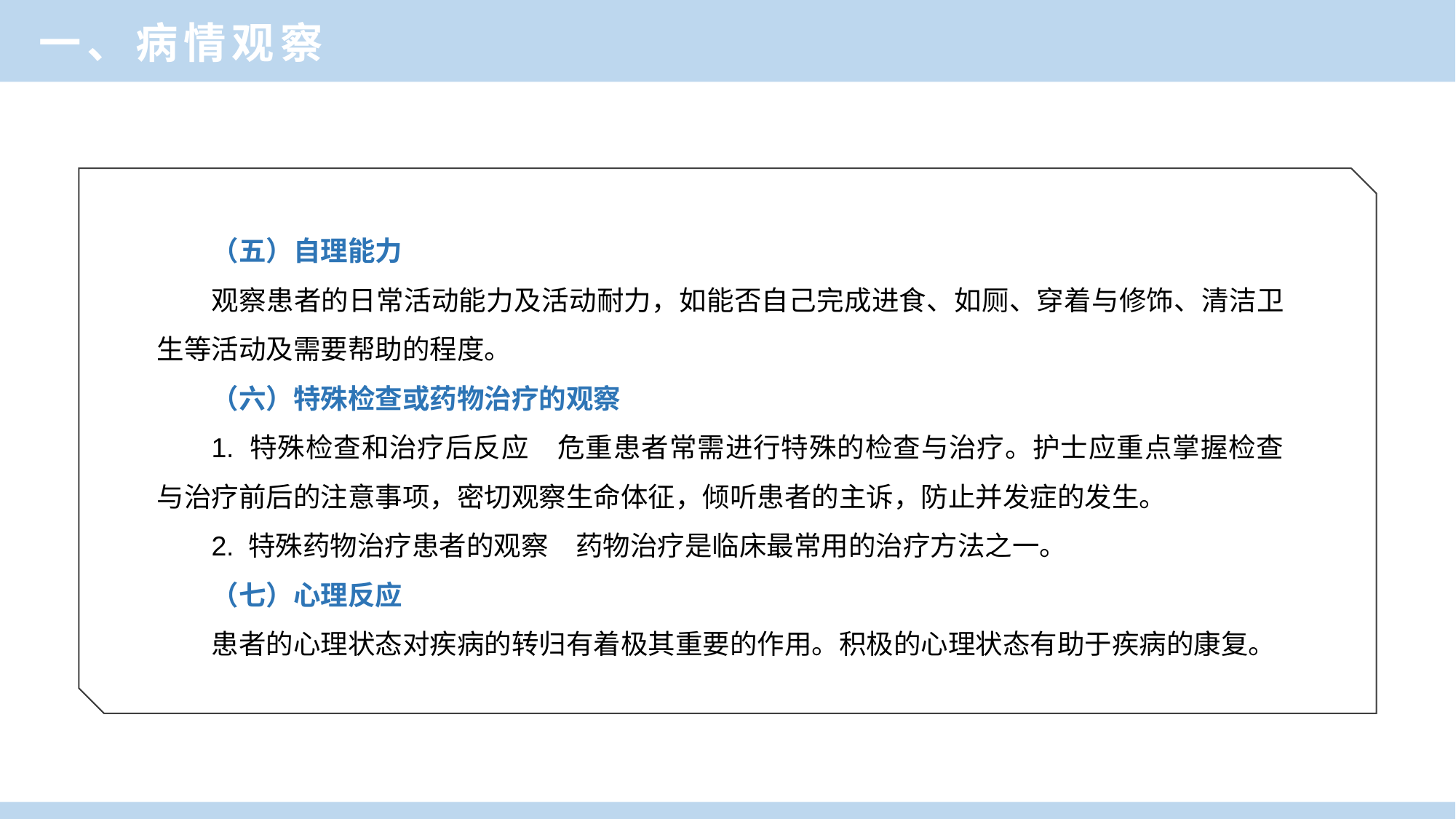

一、病情观察

（五）自理能力
观察患者的日常活动能力及活动耐力，如能否自己完成进食、如厕、穿着与修饰、清洁卫生等活动及需要帮助的程度。
（六）特殊检查或药物治疗的观察
1. 特殊检查和治疗后反应　危重患者常需进行特殊的检查与治疗。护士应重点掌握检查与治疗前后的注意事项，密切观察生命体征，倾听患者的主诉，防止并发症的发生。
2. 特殊药物治疗患者的观察　药物治疗是临床最常用的治疗方法之一。
（七）心理反应
患者的心理状态对疾病的转归有着极其重要的作用。积极的心理状态有助于疾病的康复。